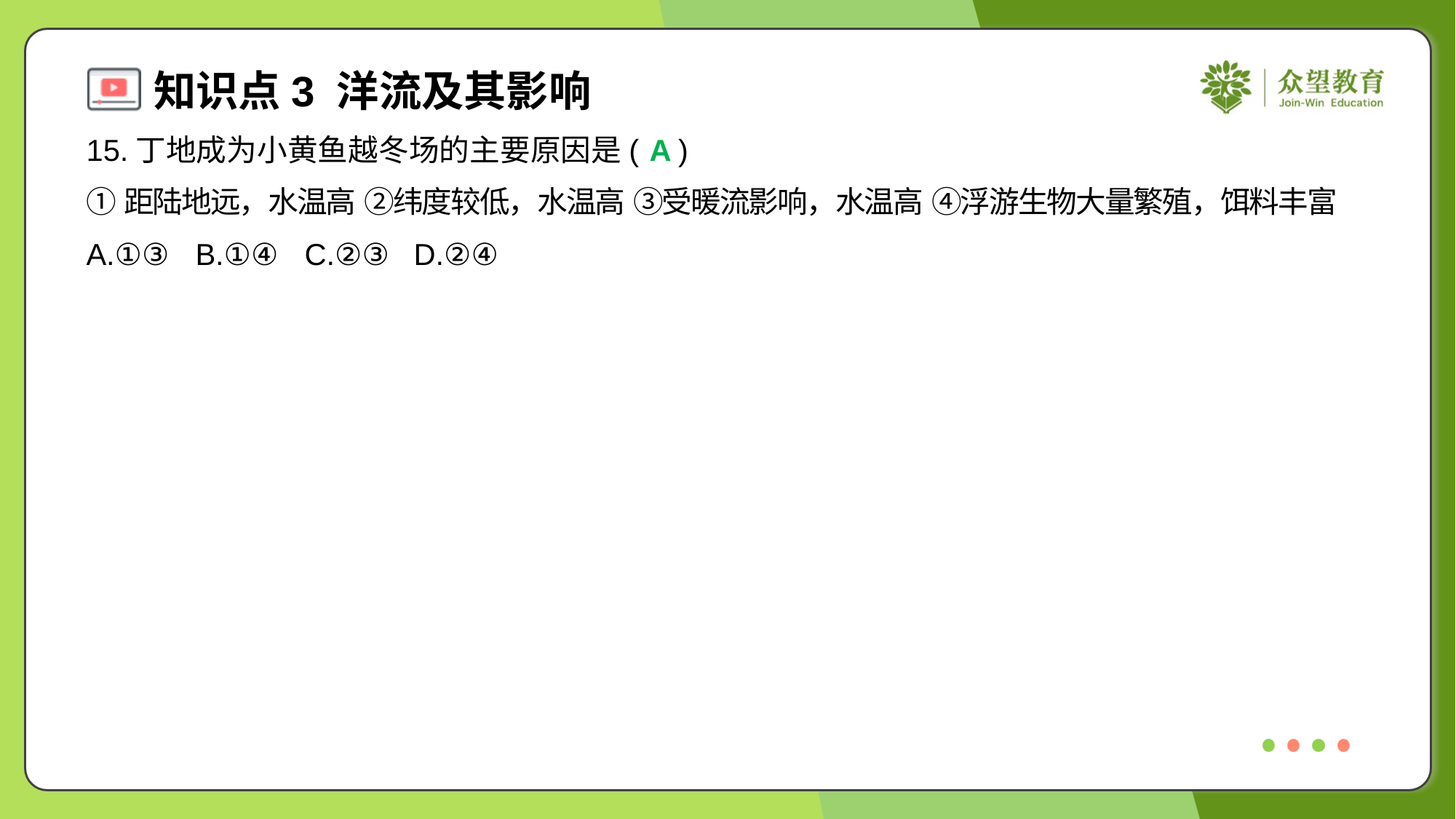

15.丁地成为小黄鱼越冬场的主要原因是(     )
A
①距陆地远，水温高 ②纬度较低，水温高 ③受暖流影响，水温高 ④浮游生物大量繁殖，饵料丰富
A.①③	B.①④	C.②③	D.②④